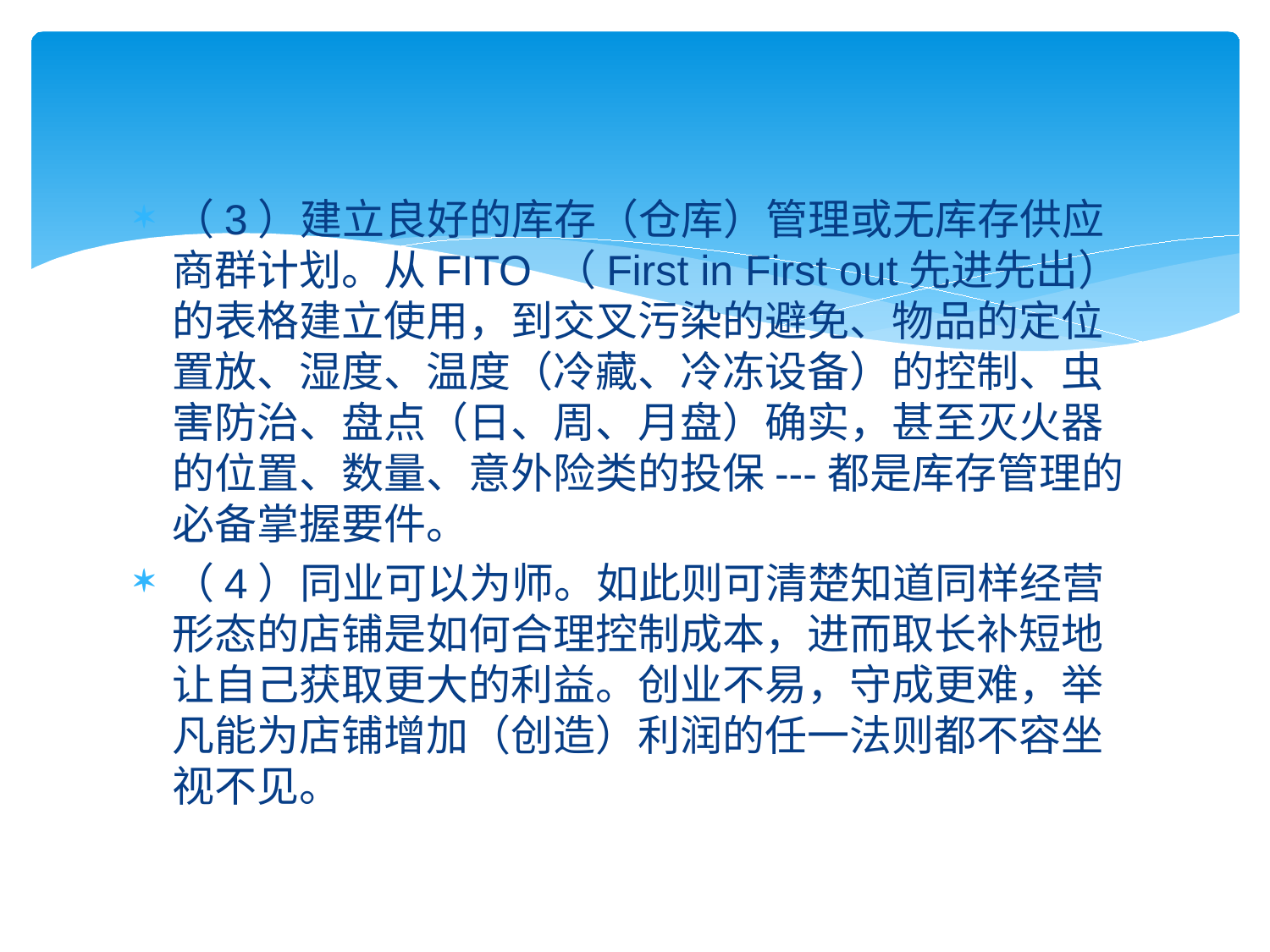

（3）建立良好的库存（仓库）管理或无库存供应商群计划。从FITO （First in First out先进先出）的表格建立使用，到交叉污染的避免、物品的定位置放、湿度、温度（冷藏、冷冻设备）的控制、虫害防治、盘点（日、周、月盘）确实，甚至灭火器的位置、数量、意外险类的投保---都是库存管理的必备掌握要件。
（4）同业可以为师。如此则可清楚知道同样经营形态的店铺是如何合理控制成本，进而取长补短地让自己获取更大的利益。创业不易，守成更难，举凡能为店铺增加（创造）利润的任一法则都不容坐视不见。